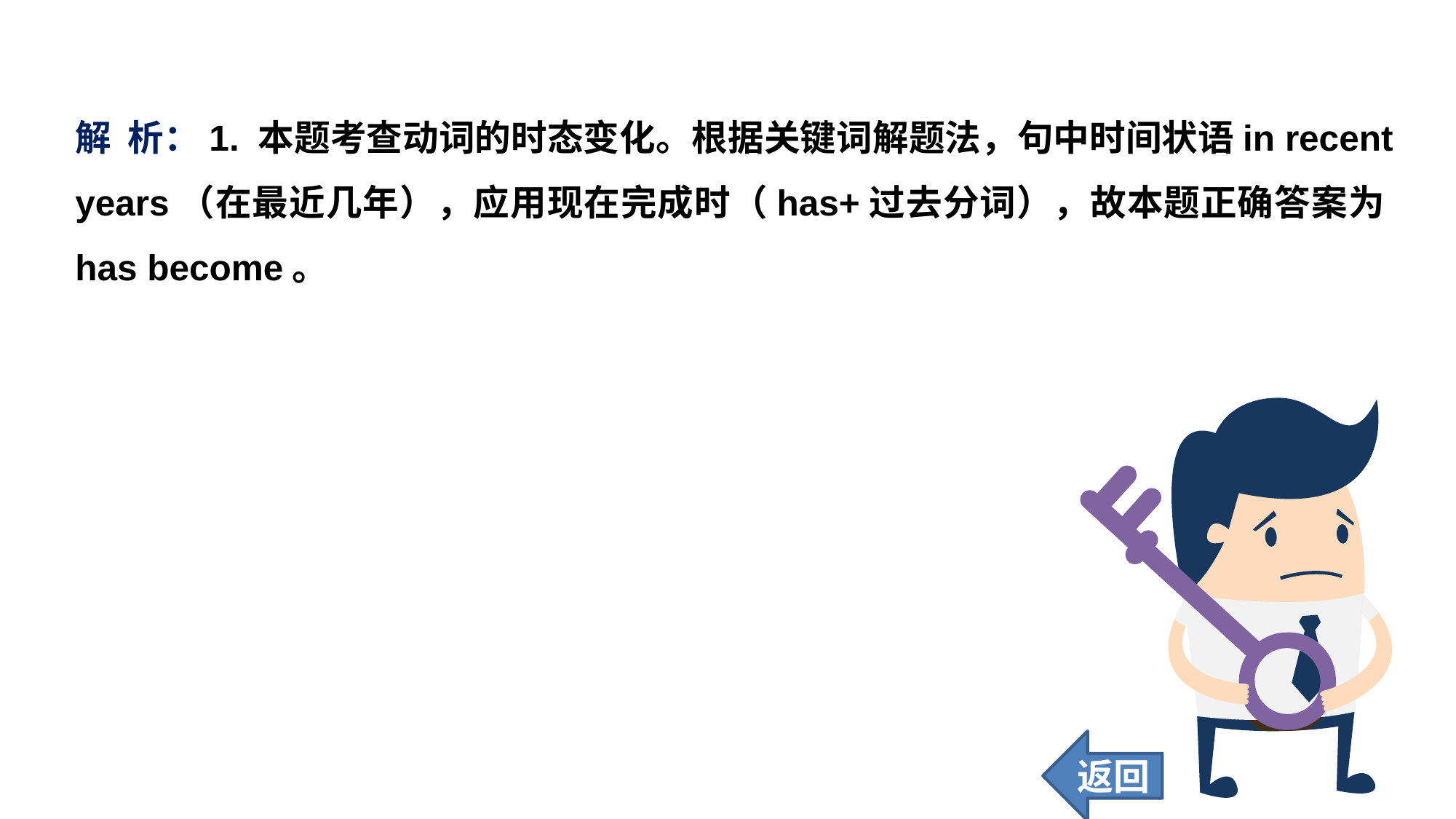

解  析：1. 本题考查动词的时态变化。根据关键词解题法，句中时间状语in recent years（在最近几年），应用现在完成时（has+过去分词），故本题正确答案为has become。

返回
148